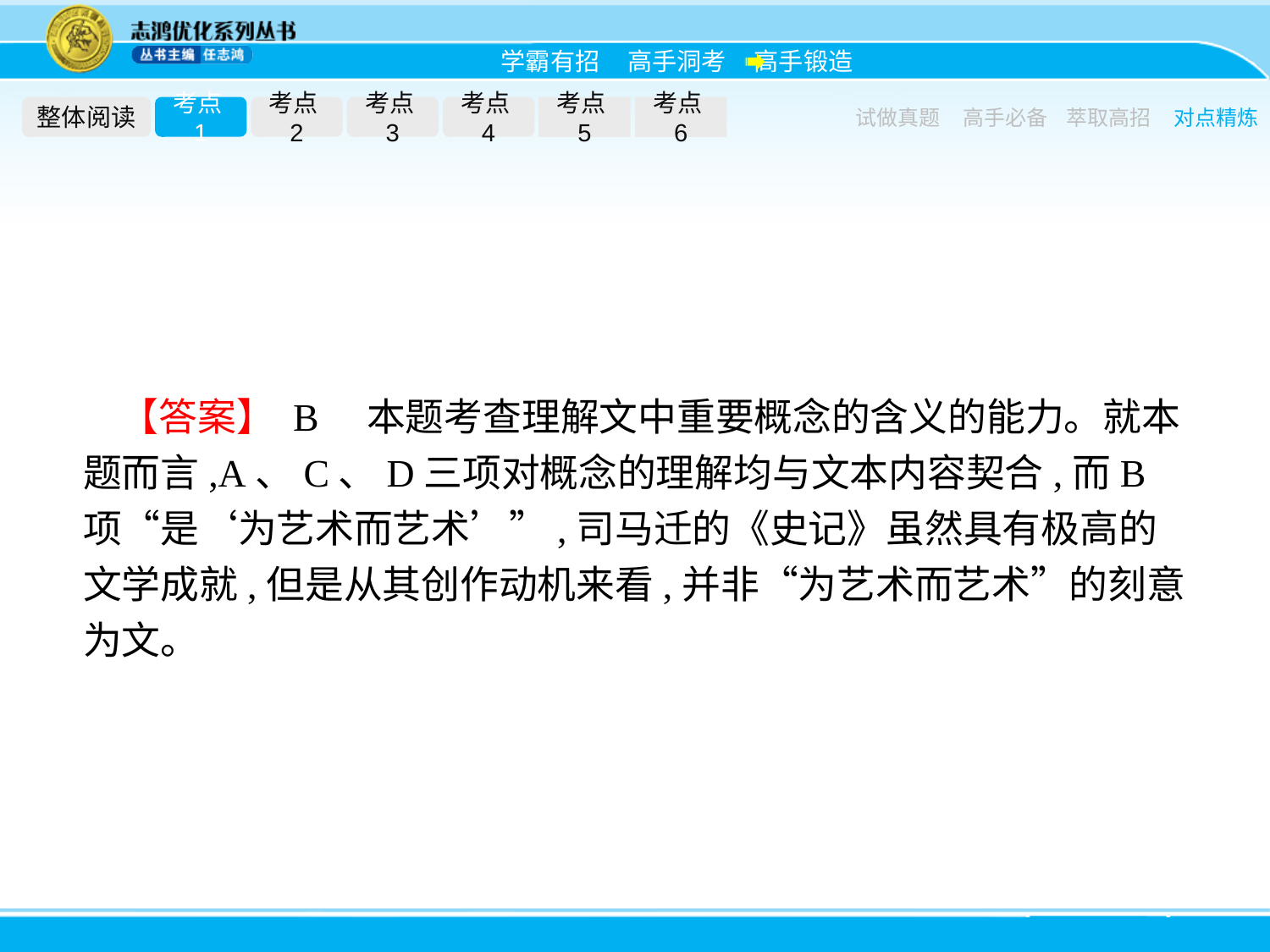

整体阅读
考点1
考点2
考点3
考点4
考点5
考点6
试做真题
高手必备
萃取高招
对点精炼
【答案】 B　本题考查理解文中重要概念的含义的能力。就本题而言,A、C、D三项对概念的理解均与文本内容契合,而B项“是‘为艺术而艺术’”,司马迁的《史记》虽然具有极高的文学成就,但是从其创作动机来看,并非“为艺术而艺术”的刻意为文。